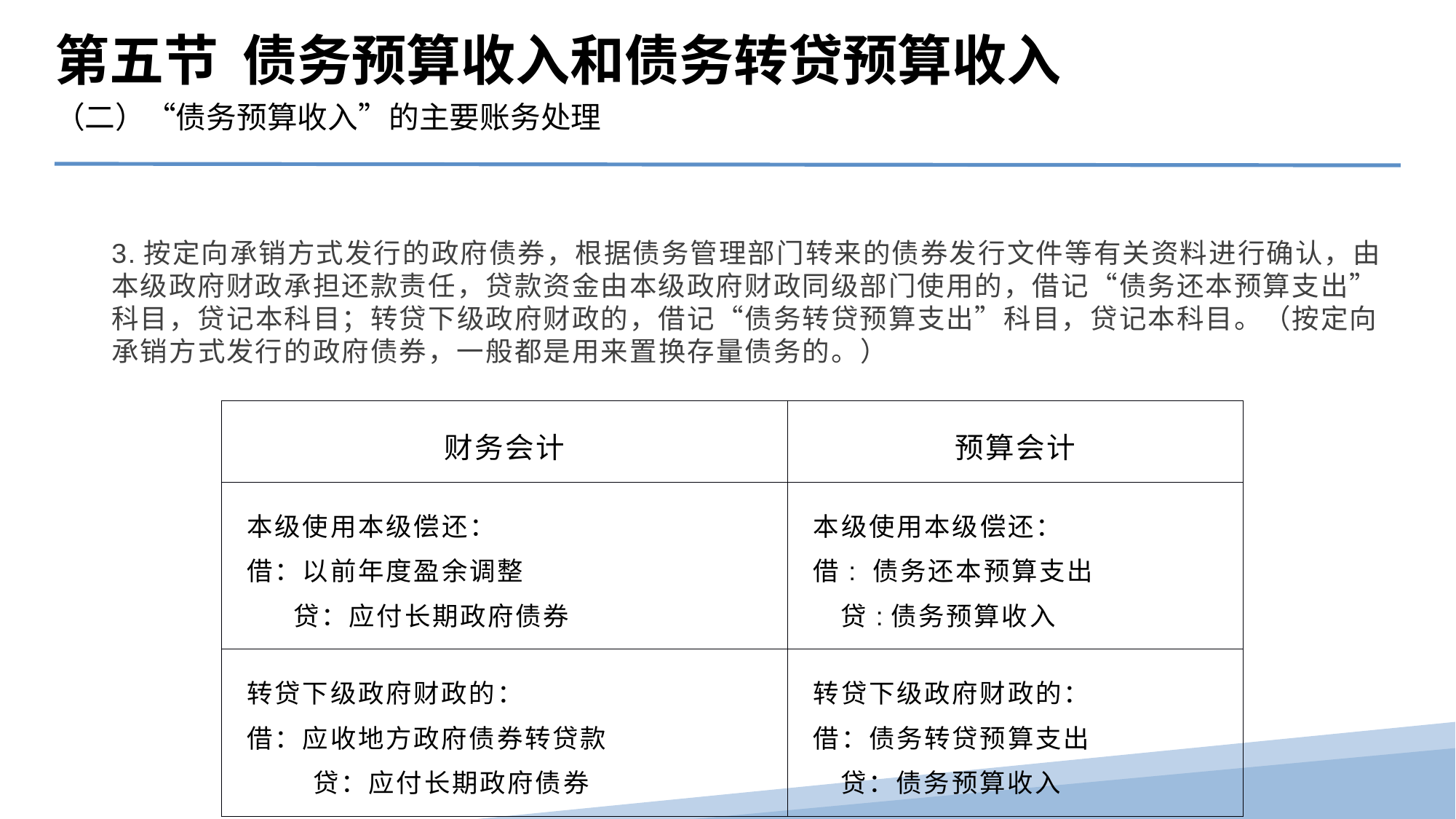

第五节  债务预算收入和债务转贷预算收入
（二）“债务预算收入”的主要账务处理
3.按定向承销方式发行的政府债券，根据债务管理部门转来的债券发行文件等有关资料进行确认，由本级政府财政承担还款责任，贷款资金由本级政府财政同级部门使用的，借记“债务还本预算支出”科目，贷记本科目；转贷下级政府财政的，借记“债务转贷预算支出”科目，贷记本科目。（按定向承销方式发行的政府债券，一般都是用来置换存量债务的。）

| 财务会计 | 预算会计 |
| --- | --- |
| 本级使用本级偿还： 借：以前年度盈余调整 贷：应付长期政府债券 | 本级使用本级偿还： 借: 债务还本预算支出 贷:债务预算收入 |
| 转贷下级政府财政的： 借：应收地方政府债券转贷款 贷：应付长期政府债券 | 转贷下级政府财政的： 借：债务转贷预算支出 贷：债务预算收入 |